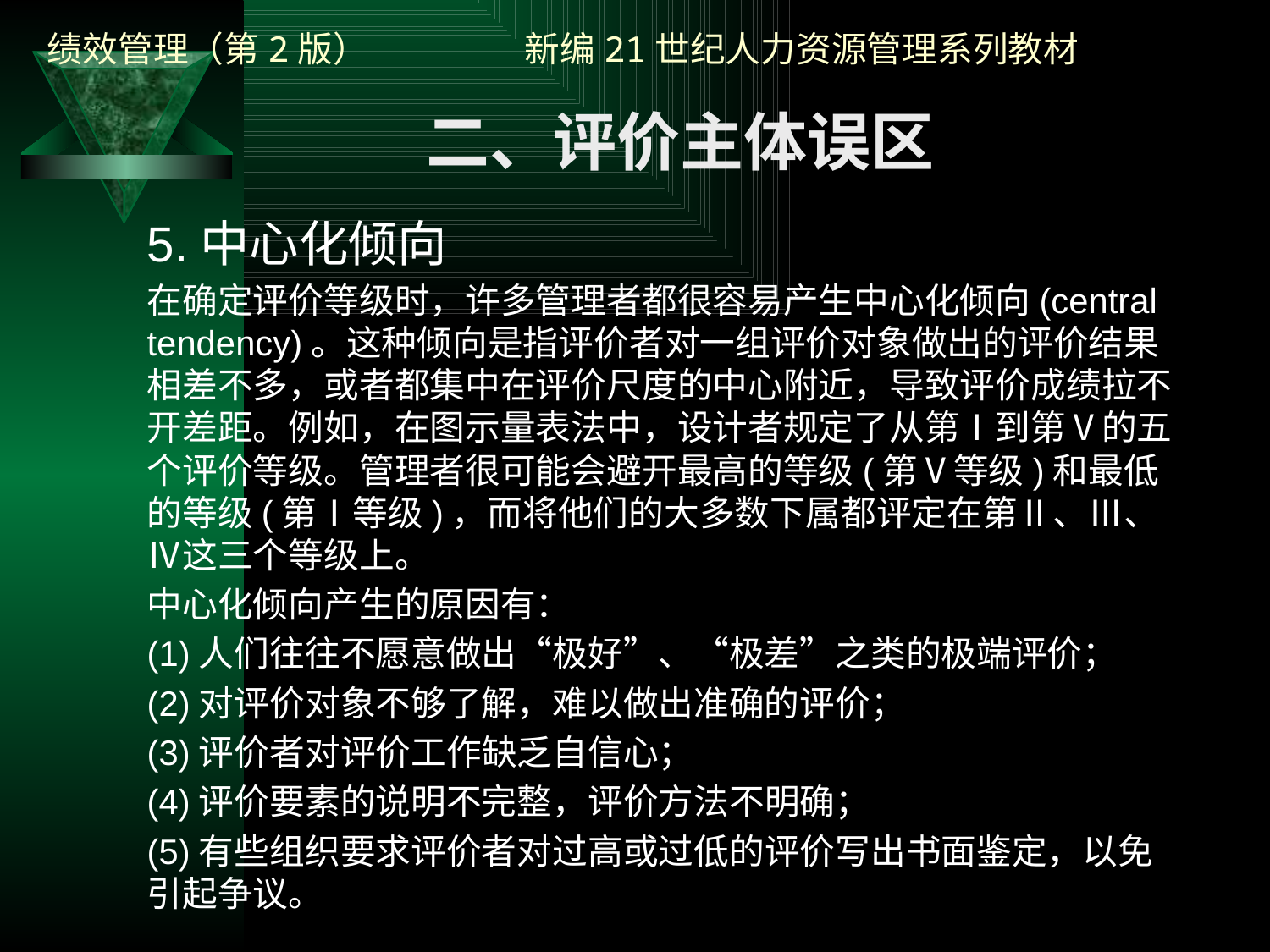

二、评价主体误区
5.中心化倾向
在确定评价等级时，许多管理者都很容易产生中心化倾向(central tendency)。这种倾向是指评价者对一组评价对象做出的评价结果相差不多，或者都集中在评价尺度的中心附近，导致评价成绩拉不开差距。例如，在图示量表法中，设计者规定了从第Ⅰ到第Ⅴ的五个评价等级。管理者很可能会避开最高的等级(第Ⅴ等级)和最低的等级(第Ⅰ等级)，而将他们的大多数下属都评定在第Ⅱ、Ⅲ、Ⅳ这三个等级上。
中心化倾向产生的原因有：
(1)人们往往不愿意做出“极好”、“极差”之类的极端评价；
(2)对评价对象不够了解，难以做出准确的评价；
(3)评价者对评价工作缺乏自信心；
(4)评价要素的说明不完整，评价方法不明确；
(5)有些组织要求评价者对过高或过低的评价写出书面鉴定，以免引起争议。